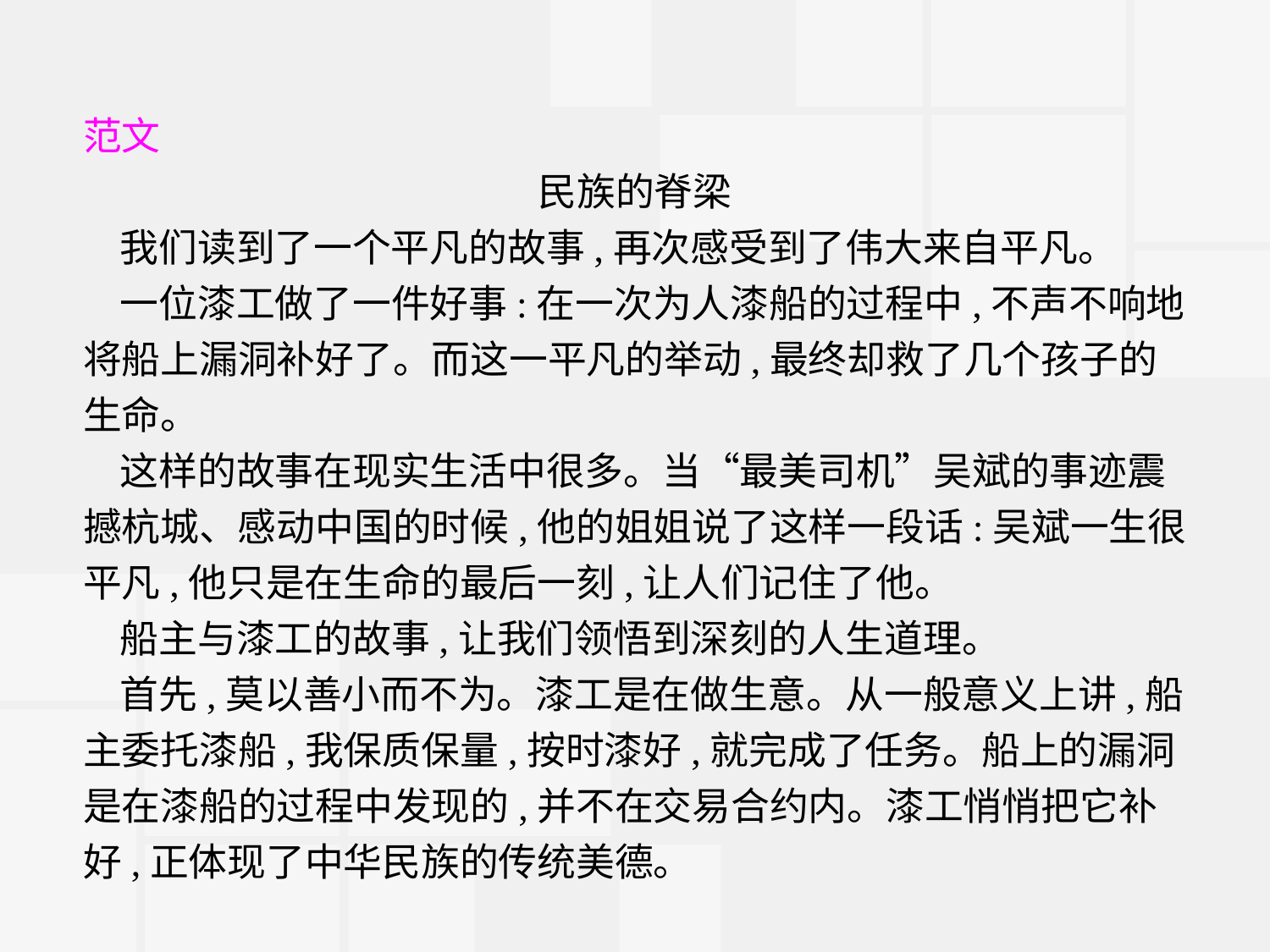

范文
民族的脊梁
我们读到了一个平凡的故事,再次感受到了伟大来自平凡。
一位漆工做了一件好事:在一次为人漆船的过程中,不声不响地将船上漏洞补好了。而这一平凡的举动,最终却救了几个孩子的生命。
这样的故事在现实生活中很多。当“最美司机”吴斌的事迹震撼杭城、感动中国的时候,他的姐姐说了这样一段话:吴斌一生很平凡,他只是在生命的最后一刻,让人们记住了他。
船主与漆工的故事,让我们领悟到深刻的人生道理。
首先,莫以善小而不为。漆工是在做生意。从一般意义上讲,船主委托漆船,我保质保量,按时漆好,就完成了任务。船上的漏洞是在漆船的过程中发现的,并不在交易合约内。漆工悄悄把它补好,正体现了中华民族的传统美德。